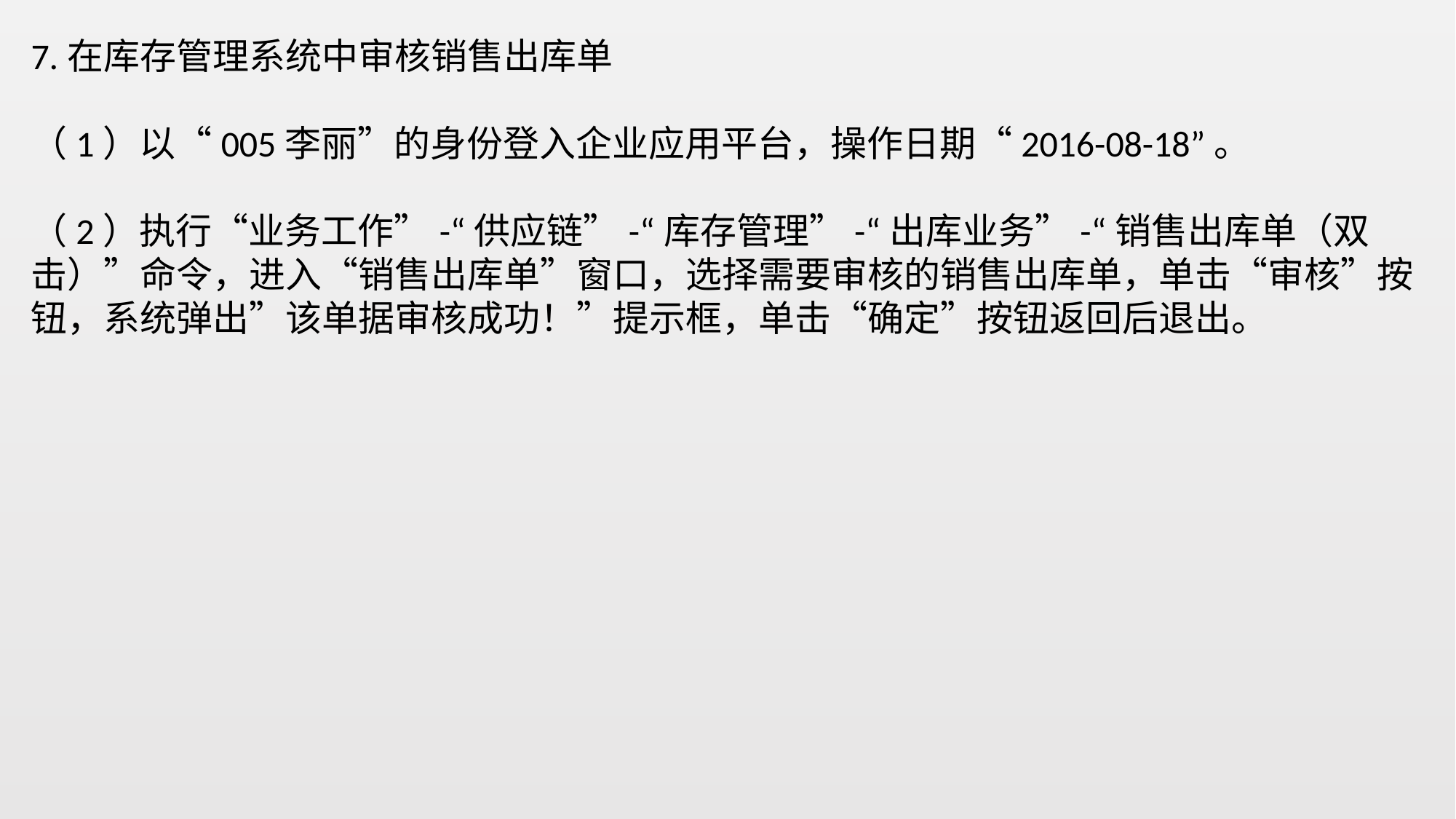

7.在库存管理系统中审核销售出库单

（1）以“005李丽”的身份登入企业应用平台，操作日期“2016-08-18”。

（2）执行“业务工作”-“供应链”-“库存管理”-“出库业务”-“销售出库单（双击）”命令，进入“销售出库单”窗口，选择需要审核的销售出库单，单击“审核”按钮，系统弹出”该单据审核成功！”提示框，单击“确定”按钮返回后退出。